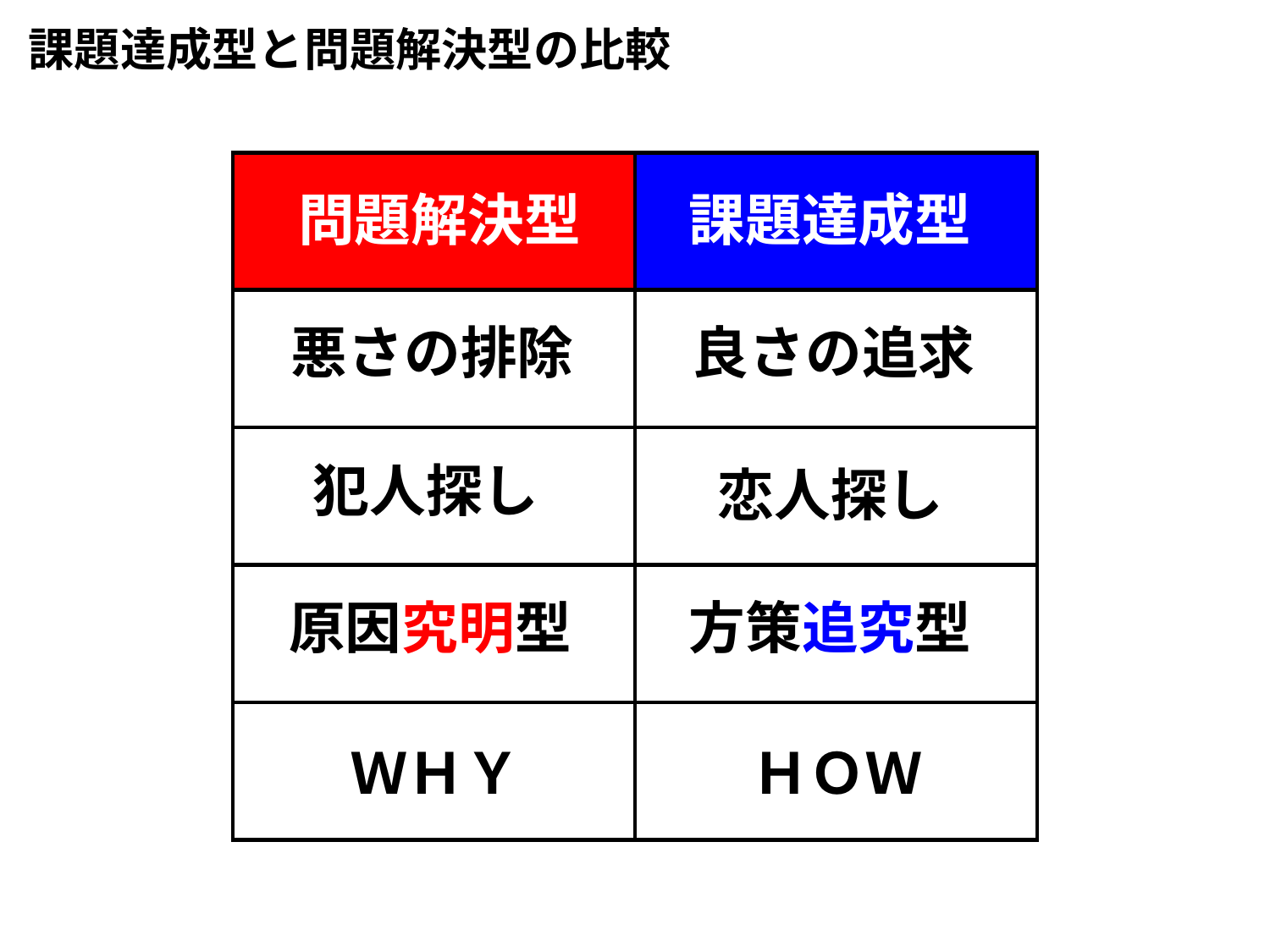

課題達成型と問題解決型の比較

課題達成型
問題解決型

良さの追求
悪さの排除

恋人探し
犯人探し

方策追究型
原因究明型

ＨＯＷ
ＷＨＹ